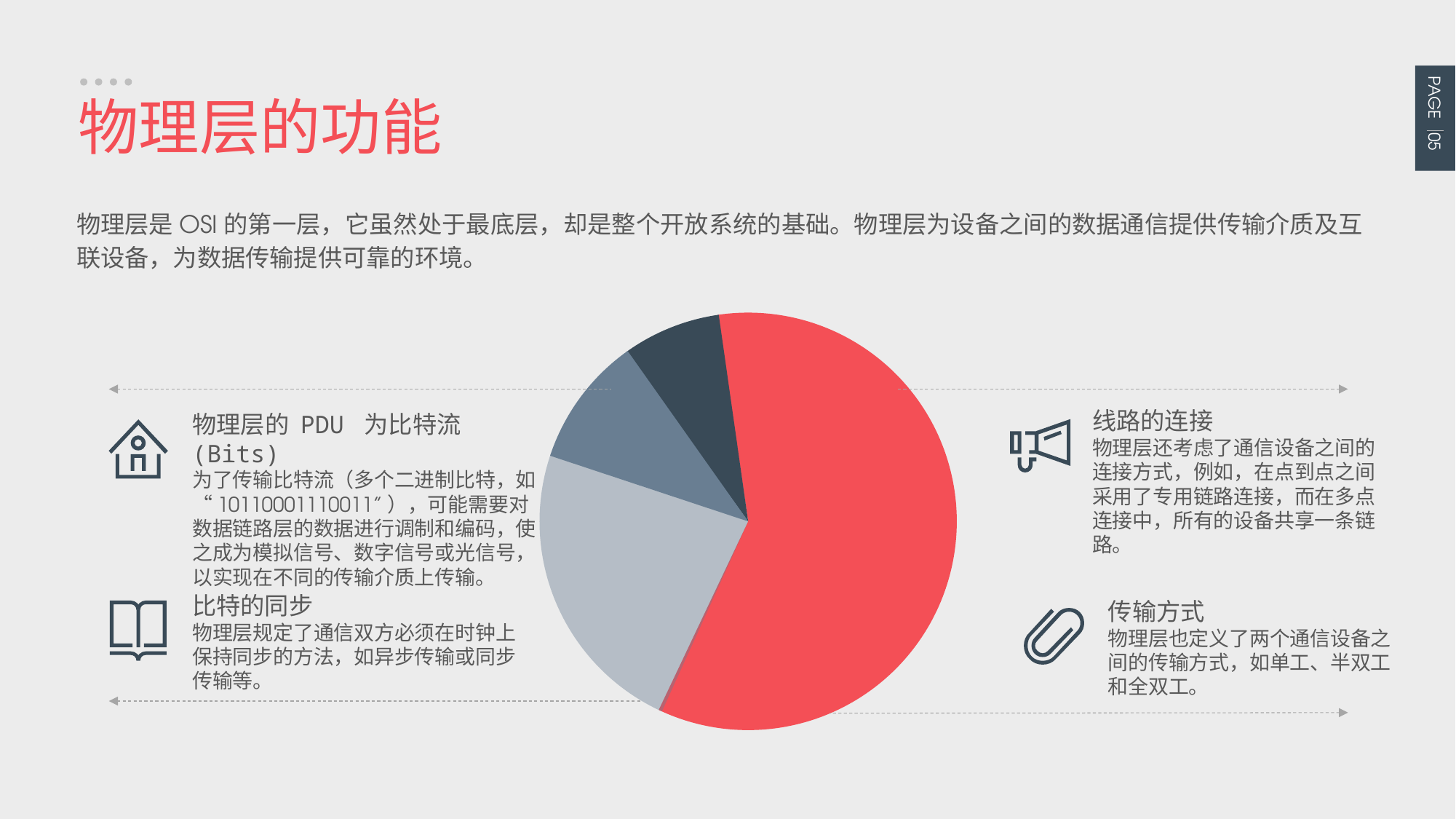

PAGE   05
物理层的功能
物理层是OSI的第一层，它虽然处于最底层，却是整个开放系统的基础。物理层为设备之间的数据通信提供传输介质及互联设备，为数据传输提供可靠的环境。

物理层的 PDU 为比特流(Bits)
为了传输比特流（多个二进制比特，如“10110001110011”），可能需要对数据链路层的数据进行调制和编码，使之成为模拟信号、数字信号或光信号，以实现在不同的传输介质上传输。

线路的连接
物理层还考虑了通信设备之间的连接方式，例如，在点到点之间采用了专用链路连接，而在多点连接中，所有的设备共享一条链路。

比特的同步
物理层规定了通信双方必须在时钟上保持同步的方法，如异步传输或同步传输等。

传输方式
物理层也定义了两个通信设备之间的传输方式，如单工、半双工和全双工。